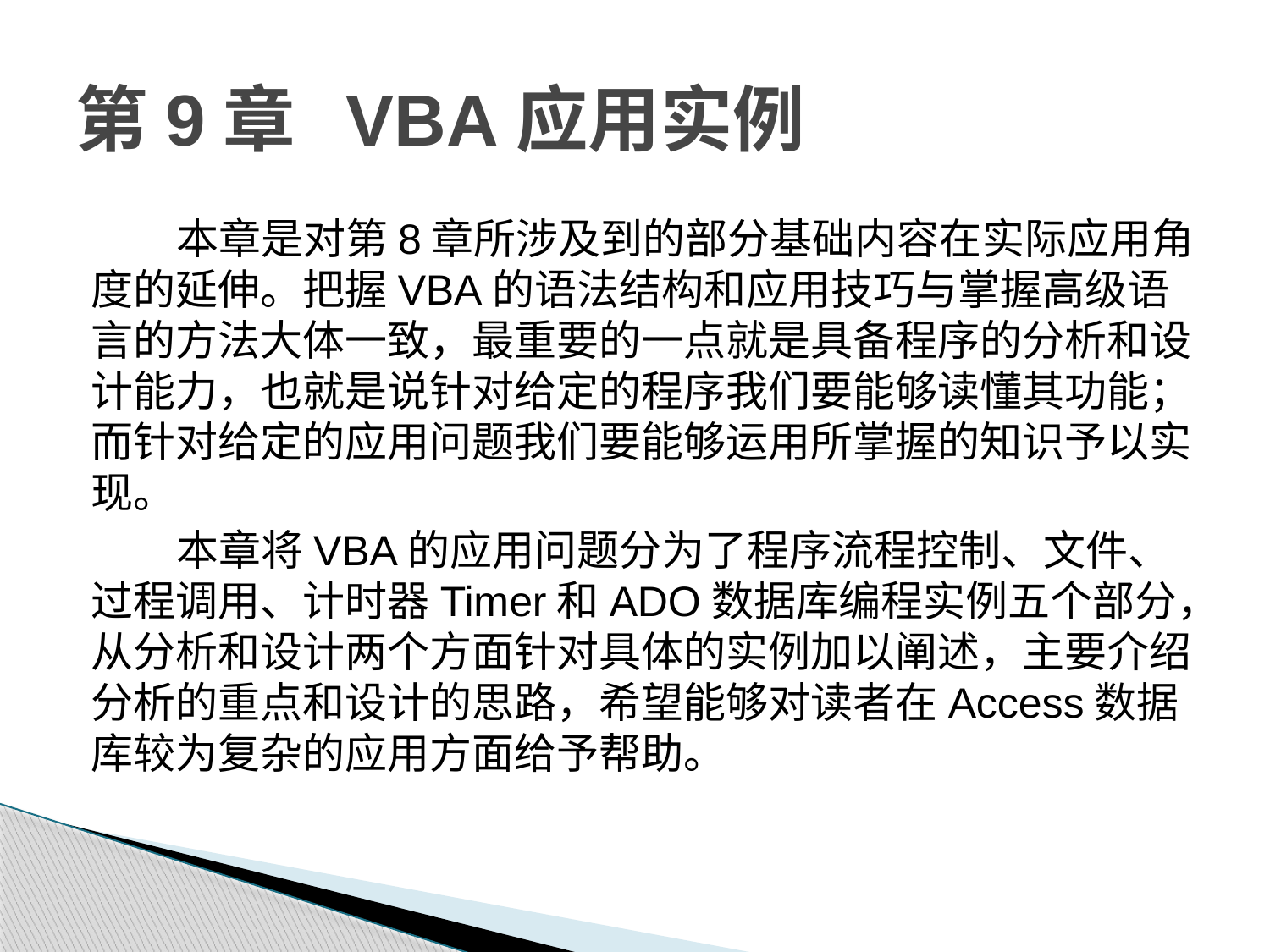

# 第9章  VBA应用实例
本章是对第8章所涉及到的部分基础内容在实际应用角度的延伸。把握VBA的语法结构和应用技巧与掌握高级语言的方法大体一致，最重要的一点就是具备程序的分析和设计能力，也就是说针对给定的程序我们要能够读懂其功能；而针对给定的应用问题我们要能够运用所掌握的知识予以实现。
本章将VBA的应用问题分为了程序流程控制、文件、过程调用、计时器Timer和ADO数据库编程实例五个部分，从分析和设计两个方面针对具体的实例加以阐述，主要介绍分析的重点和设计的思路，希望能够对读者在Access数据库较为复杂的应用方面给予帮助。